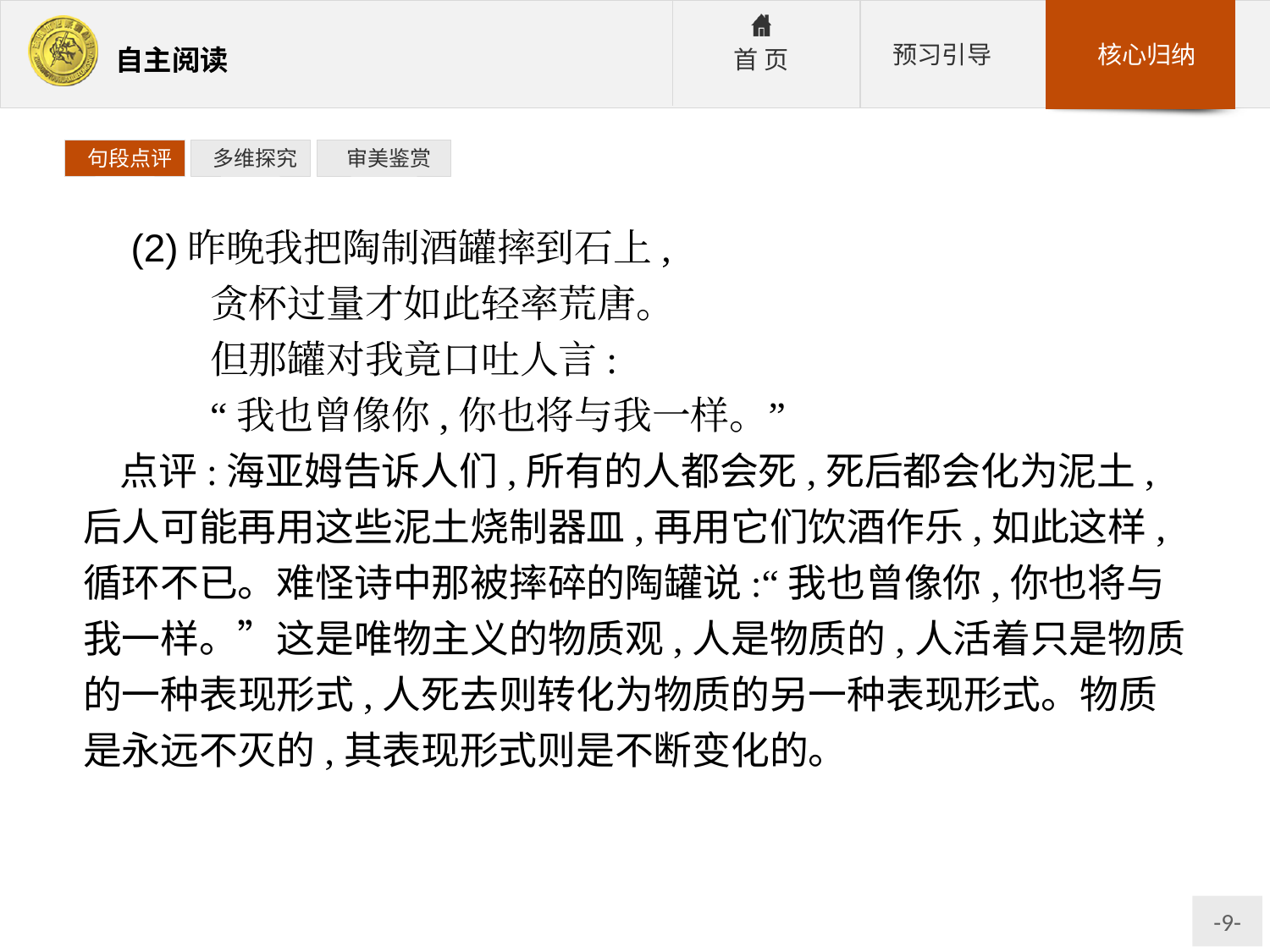

句段点评
 多维探究
 审美鉴赏
 (2)昨晚我把陶制酒罐摔到石上,
	贪杯过量才如此轻率荒唐。
	但那罐对我竟口吐人言:
	“我也曾像你,你也将与我一样。”
点评:海亚姆告诉人们,所有的人都会死,死后都会化为泥土,后人可能再用这些泥土烧制器皿,再用它们饮酒作乐,如此这样,循环不已。难怪诗中那被摔碎的陶罐说:“我也曾像你,你也将与我一样。”这是唯物主义的物质观,人是物质的,人活着只是物质的一种表现形式,人死去则转化为物质的另一种表现形式。物质是永远不灭的,其表现形式则是不断变化的。